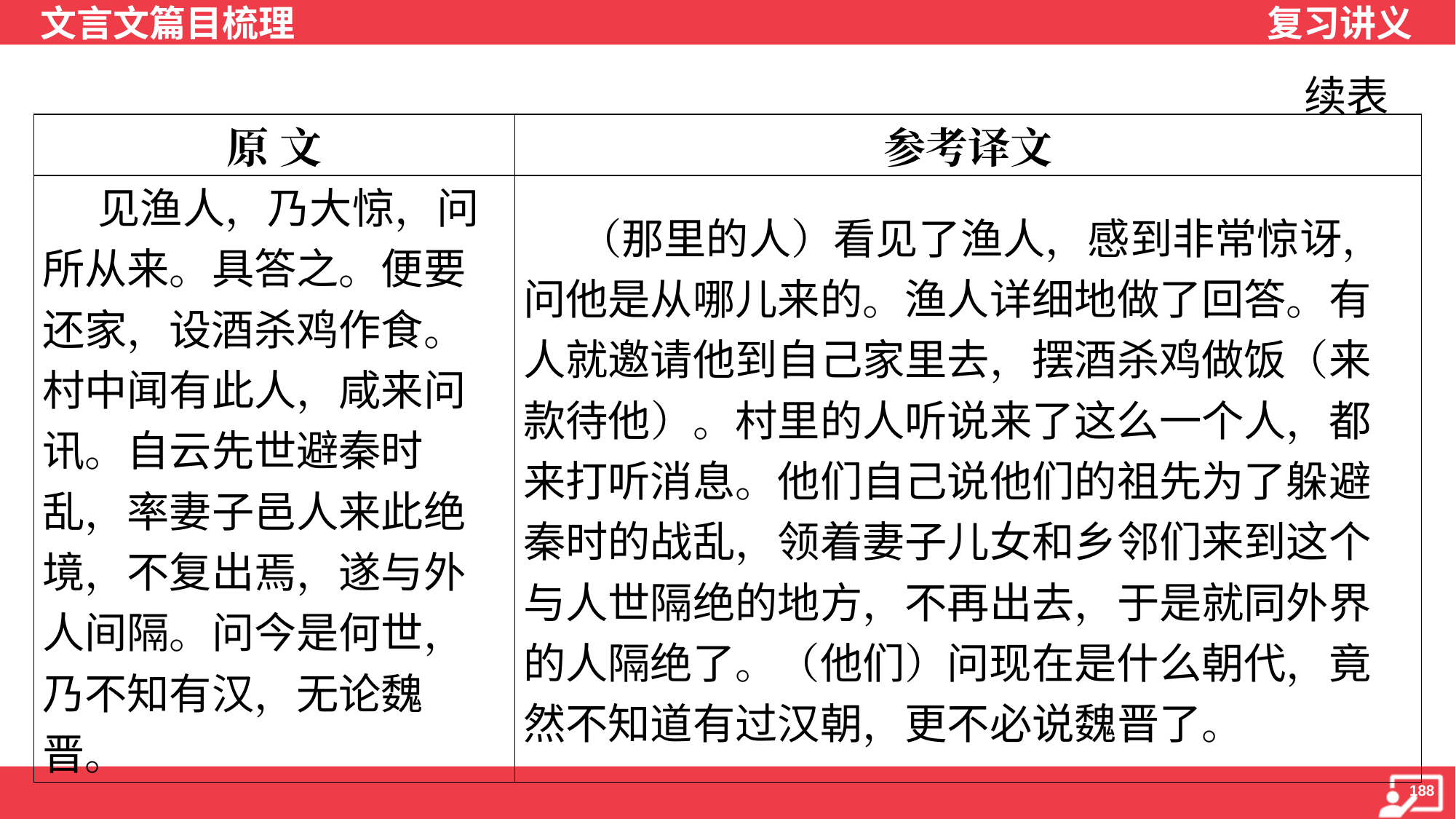

续表
| 原 文 | 参考译文 |
| --- | --- |
| 见渔人，乃大惊，问所从来。具答之。便要还家，设酒杀鸡作食。村中闻有此人，咸来问讯。自云先世避秦时乱，率妻子邑人来此绝境，不复出焉，遂与外人间隔。问今是何世，乃不知有汉，无论魏晋。 | （那里的人）看见了渔人，感到非常惊讶，问他是从哪儿来的。渔人详细地做了回答。有人就邀请他到自己家里去，摆酒杀鸡做饭（来款待他）。村里的人听说来了这么一个人，都来打听消息。他们自己说他们的祖先为了躲避秦时的战乱，领着妻子儿女和乡邻们来到这个与人世隔绝的地方，不再出去，于是就同外界的人隔绝了。（他们）问现在是什么朝代，竟然不知道有过汉朝，更不必说魏晋了。 |